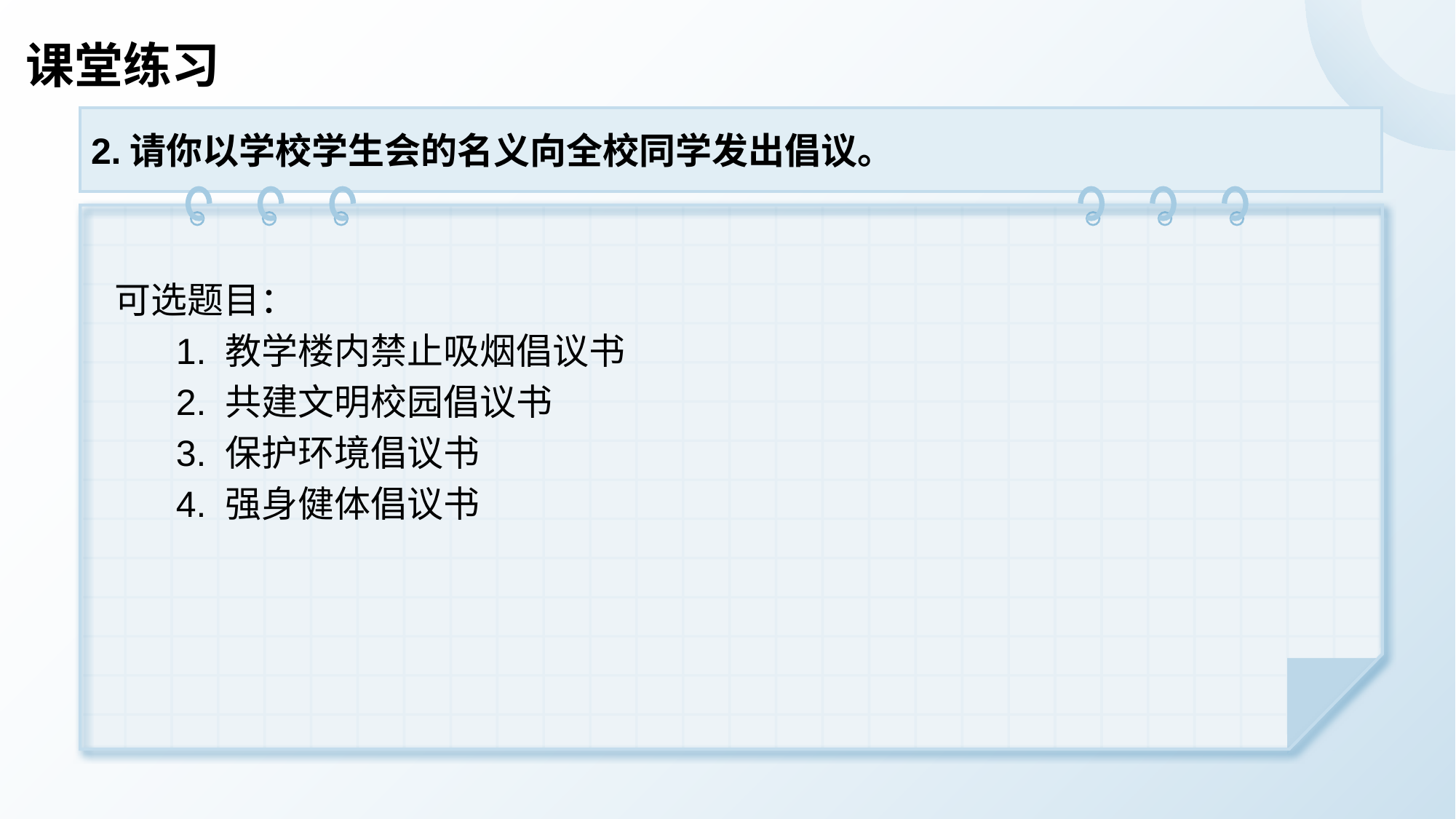

# 课堂练习
2.请你以学校学生会的名义向全校同学发出倡议。
可选题目：
      1. 教学楼内禁止吸烟倡议书
      2. 共建文明校园倡议书
      3. 保护环境倡议书
      4. 强身健体倡议书